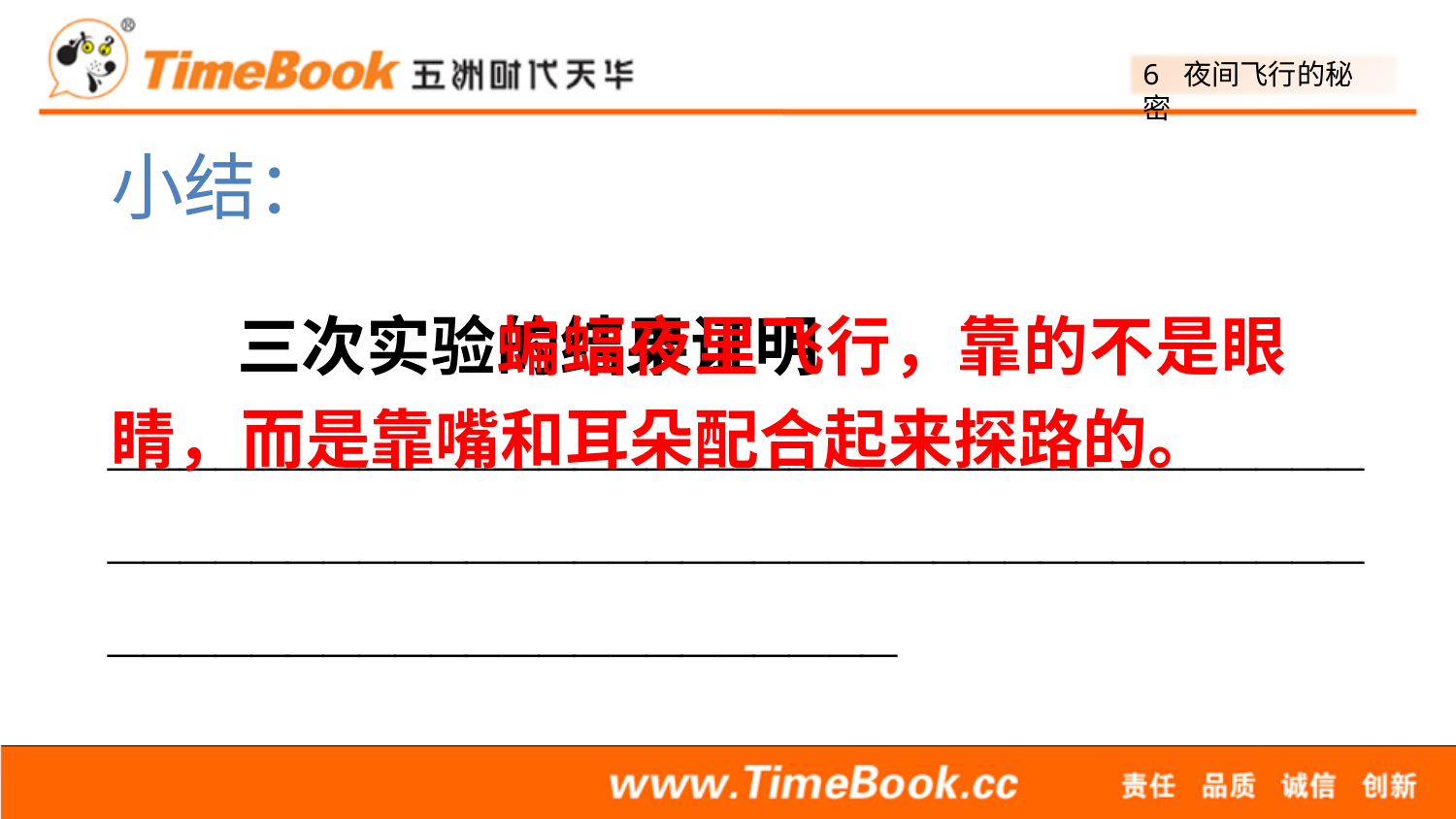

小结：
三次实验的结果证明____________________________________________________________________________________________
                       蝙蝠夜里飞行，靠的不是眼睛，而是靠嘴和耳朵配合起来探路的。